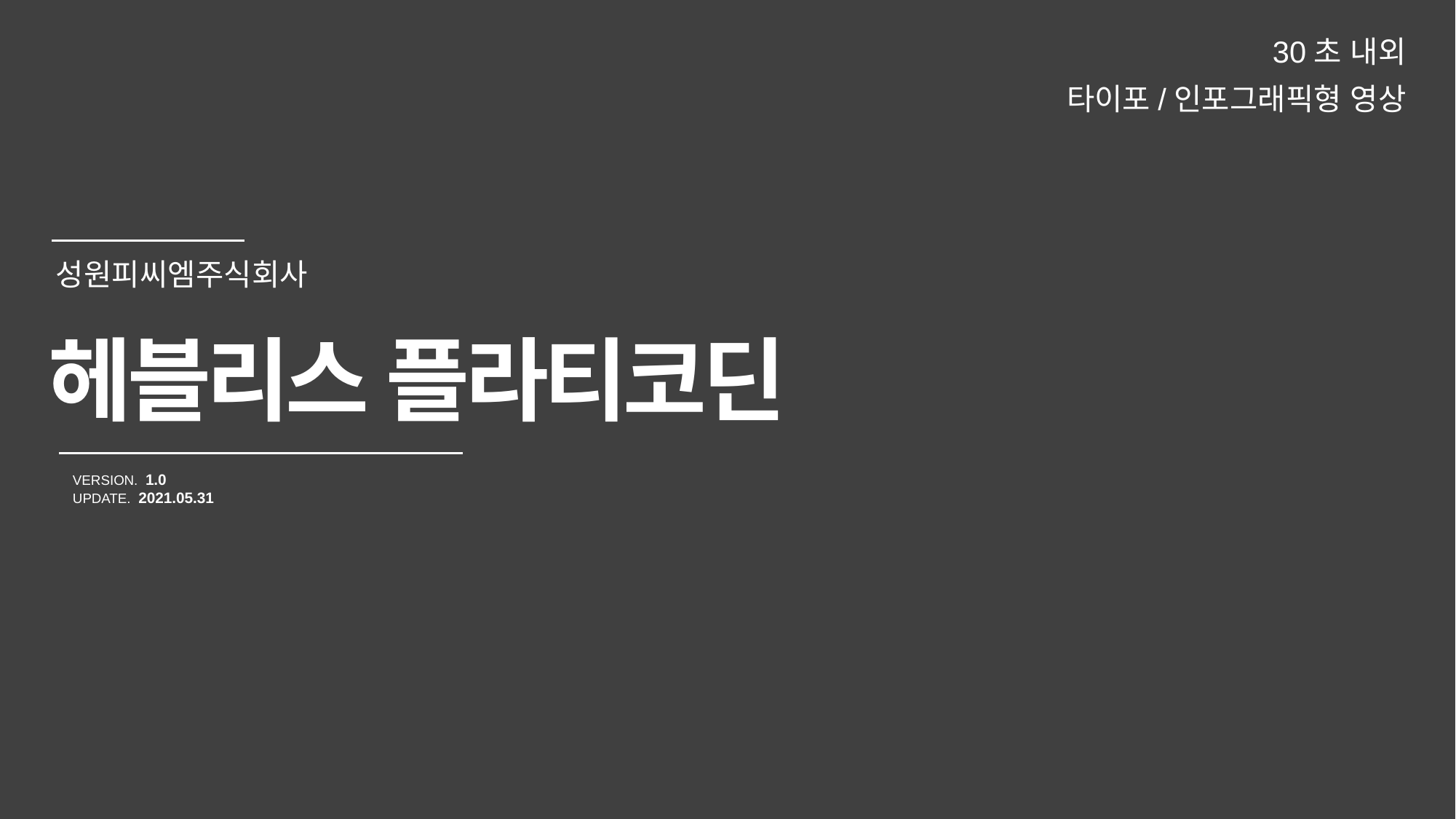

30초 내외
타이포/인포그래픽형 영상
헤블리스 플라티코딘
VERSION.  1.0
UPDATE.  2021.05.31

성원피씨엠주식회사